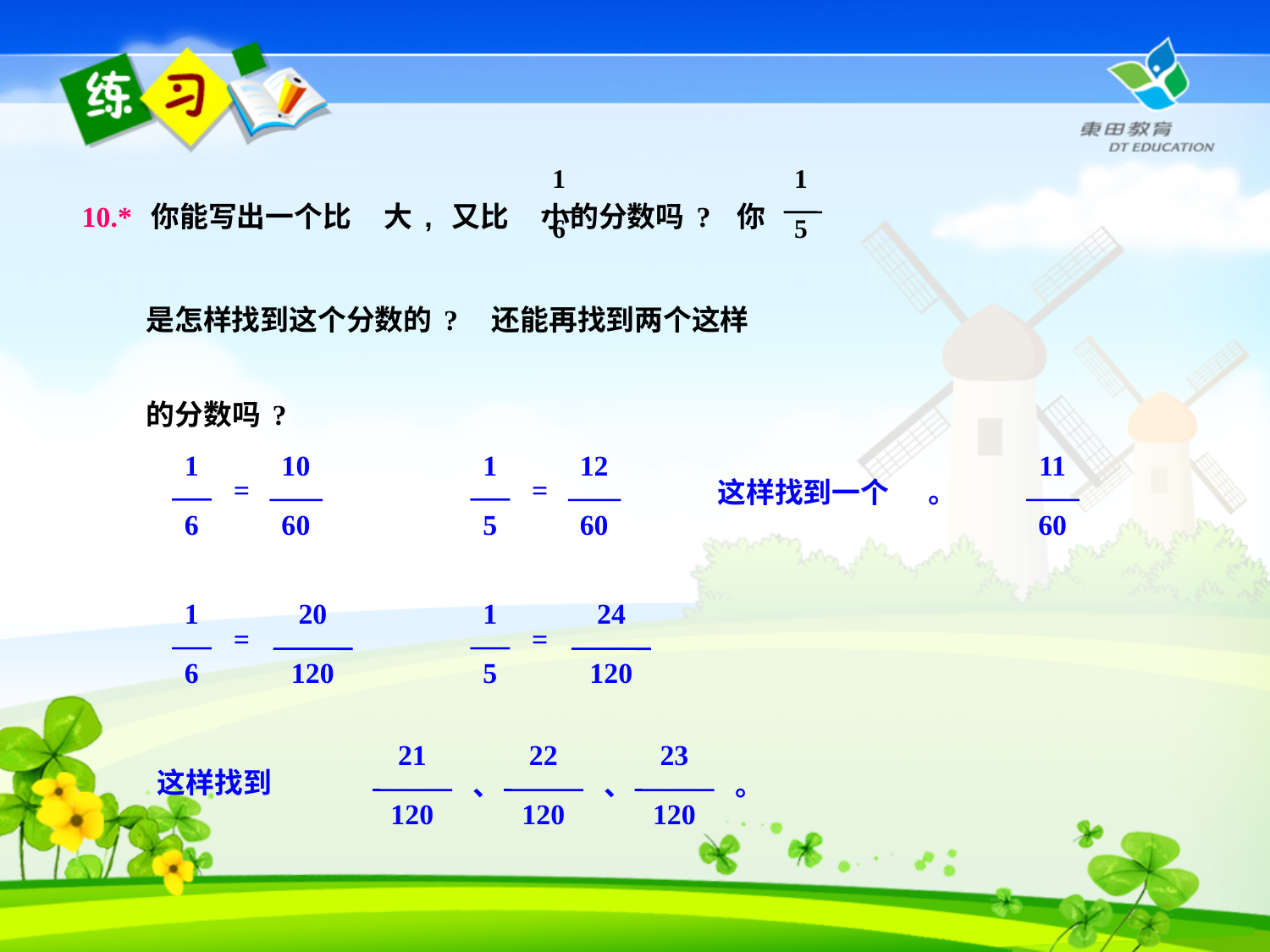

10.* 你能写出一个比     大, 又比     小的分数吗?  你
        是怎样找到这个分数的?   还能再找到两个这样
        的分数吗?
1
6

1
5

1
6

10
60

=
1
5

12
60

=
11
60

这样找到一个      。
1
6

20
120

=
1
5

24
120

=
21
120

、
22
120

、
23
120

。
这样找到